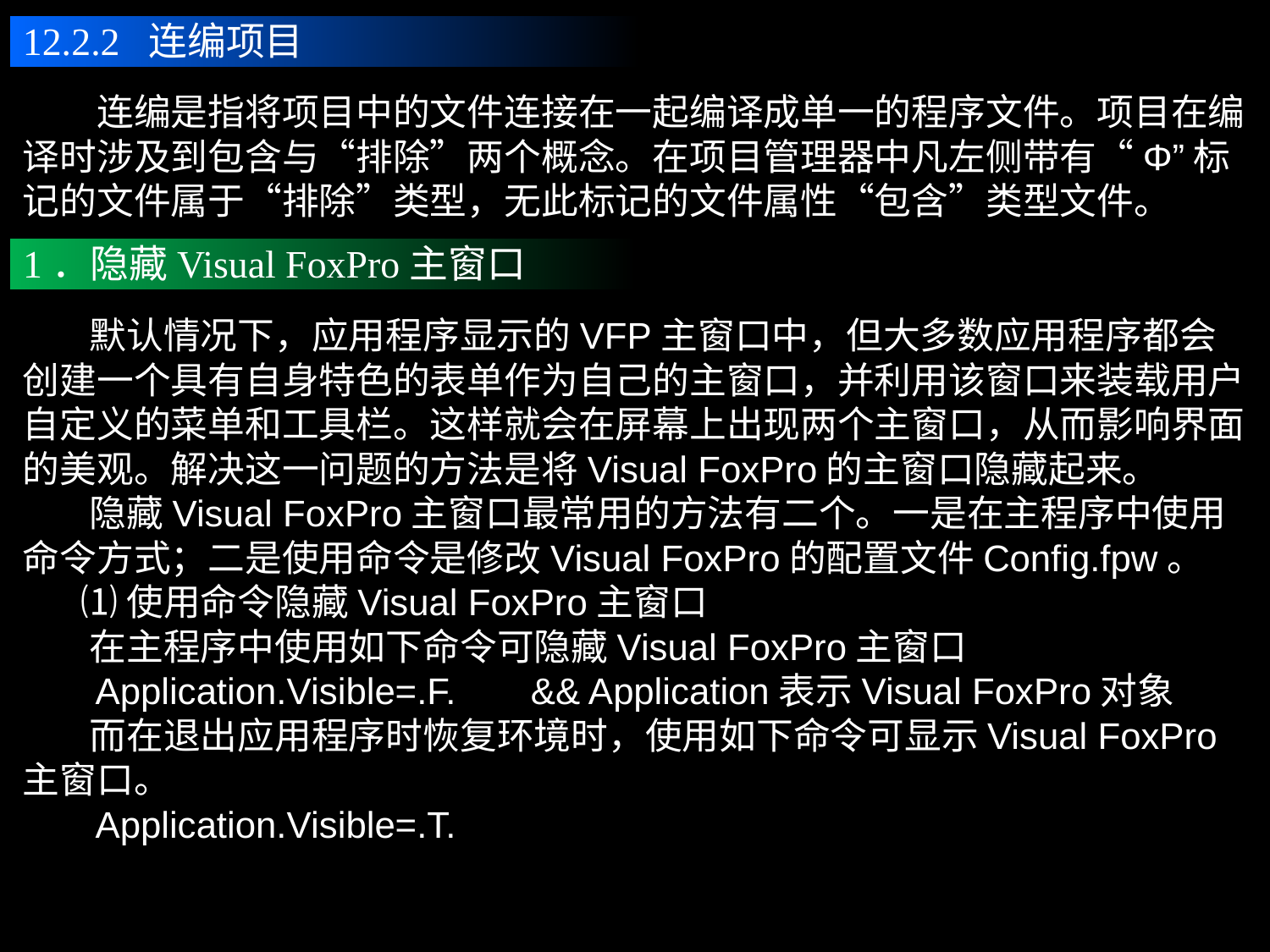

12.2.2  连编项目
　　连编是指将项目中的文件连接在一起编译成单一的程序文件。项目在编译时涉及到包含与“排除”两个概念。在项目管理器中凡左侧带有“Φ”标记的文件属于“排除”类型，无此标记的文件属性“包含”类型文件。
1．隐藏Visual FoxPro主窗口
       默认情况下，应用程序显示的VFP主窗口中，但大多数应用程序都会创建一个具有自身特色的表单作为自己的主窗口，并利用该窗口来装载用户自定义的菜单和工具栏。这样就会在屏幕上出现两个主窗口，从而影响界面的美观。解决这一问题的方法是将Visual FoxPro的主窗口隐藏起来。
       隐藏Visual FoxPro主窗口最常用的方法有二个。一是在主程序中使用命令方式；二是使用命令是修改Visual FoxPro的配置文件Config.fpw。
       ⑴使用命令隐藏Visual FoxPro主窗口
       在主程序中使用如下命令可隐藏Visual FoxPro主窗口
       Application.Visible=.F.	&& Application表示Visual FoxPro对象
       而在退出应用程序时恢复环境时，使用如下命令可显示Visual FoxPro主窗口。
       Application.Visible=.T.